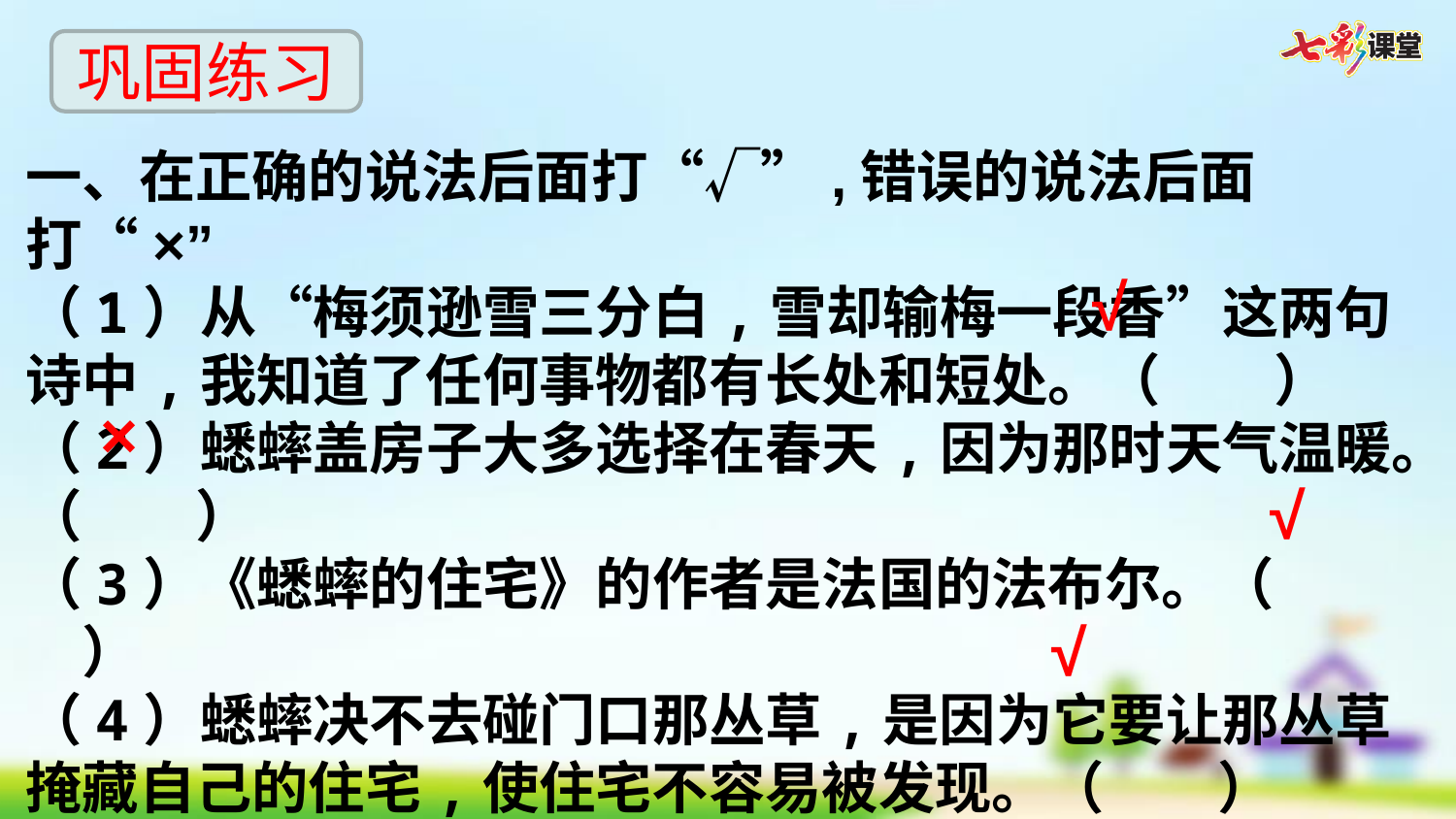

巩固练习
一、在正确的说法后面打“√”,错误的说法后面打“×”
（1）从“梅须逊雪三分白,雪却输梅一段香”这两句诗中,我知道了任何事物都有长处和短处。（　　）
（2）蟋蟀盖房子大多选择在春天,因为那时天气温暖。（　　）
（3）《蟋蟀的住宅》的作者是法国的法布尔。（　　）
（4）蟋蟀决不去碰门口那丛草,是因为它要让那丛草掩藏自己的住宅,使住宅不容易被发现。（　　）
√
×
√
√